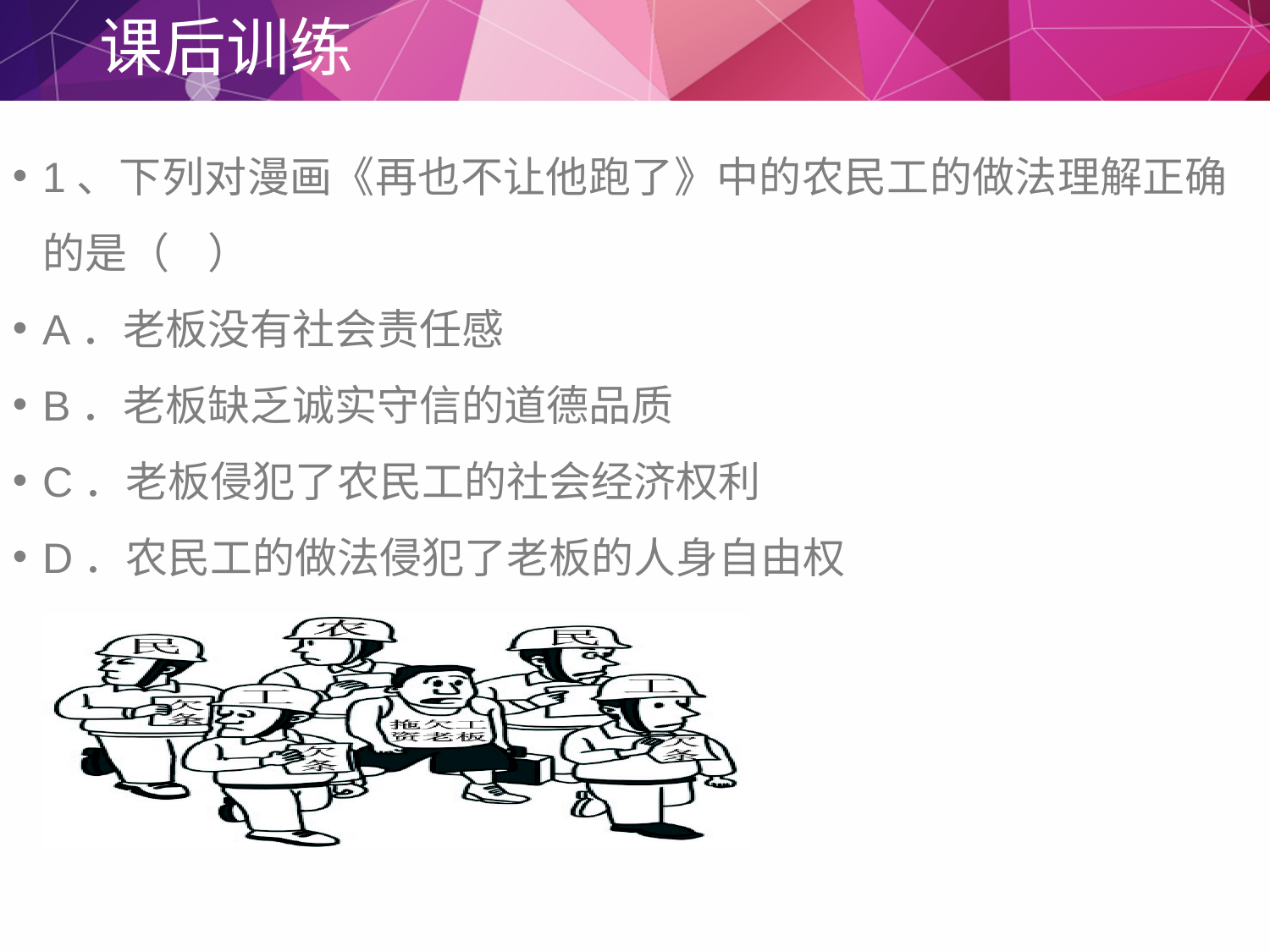

课后训练
1、下列对漫画《再也不让他跑了》中的农民工的做法理解正确的是（    ）
A．老板没有社会责任感
B．老板缺乏诚实守信的道德品质
C．老板侵犯了农民工的社会经济权利
D．农民工的做法侵犯了老板的人身自由权